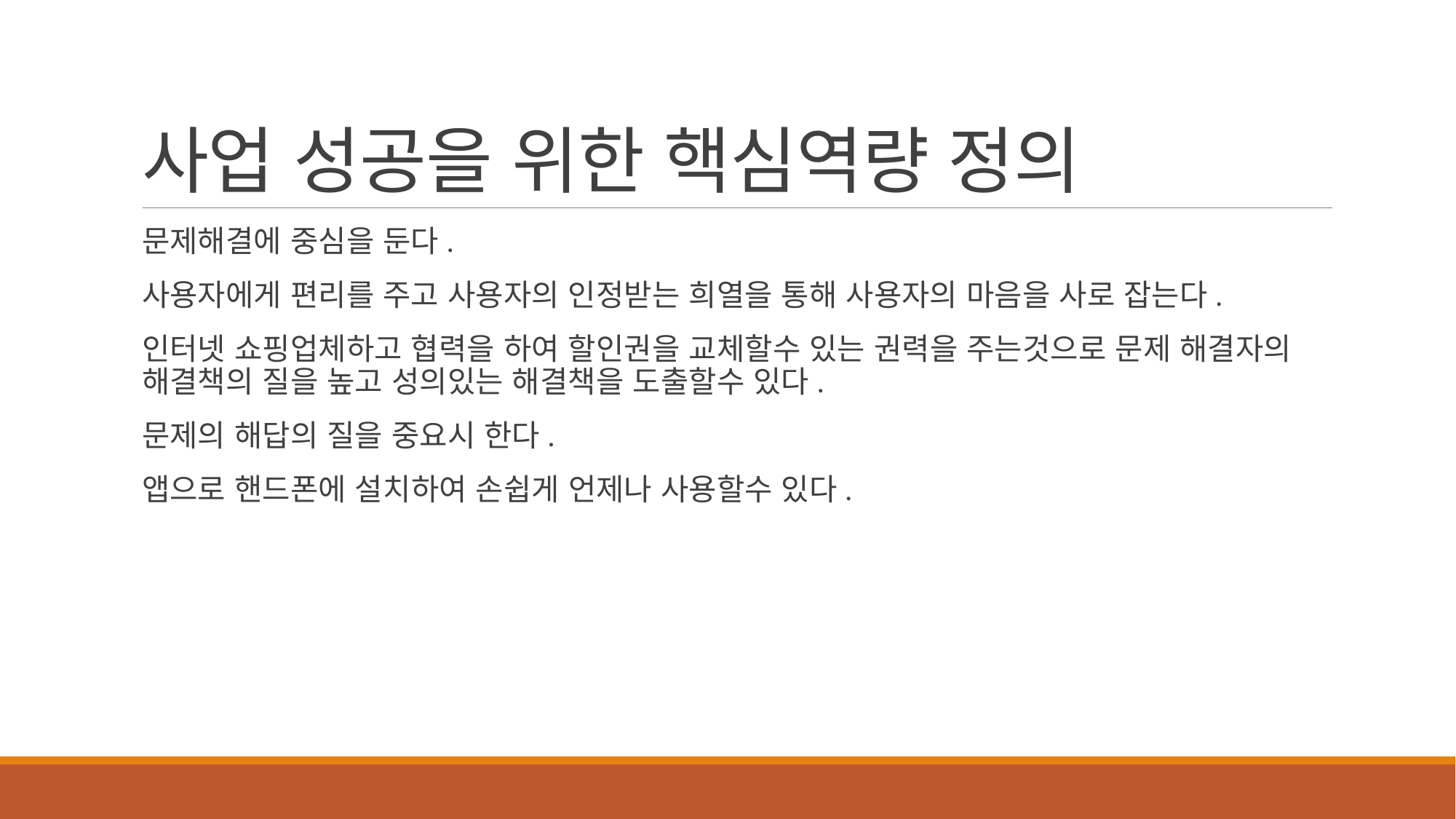

# 사업 성공을 위한 핵심역량 정의
문제해결에 중심을 둔다.
사용자에게 편리를 주고 사용자의 인정받는 희열을 통해 사용자의 마음을 사로 잡는다.
인터넷 쇼핑업체하고 협력을 하여 할인권을 교체할수 있는 권력을 주는것으로 문제 해결자의 해결책의 질을 높고 성의있는 해결책을 도출할수 있다.
문제의 해답의 질을 중요시 한다.
앱으로 핸드폰에 설치하여 손쉽게 언제나 사용할수 있다.